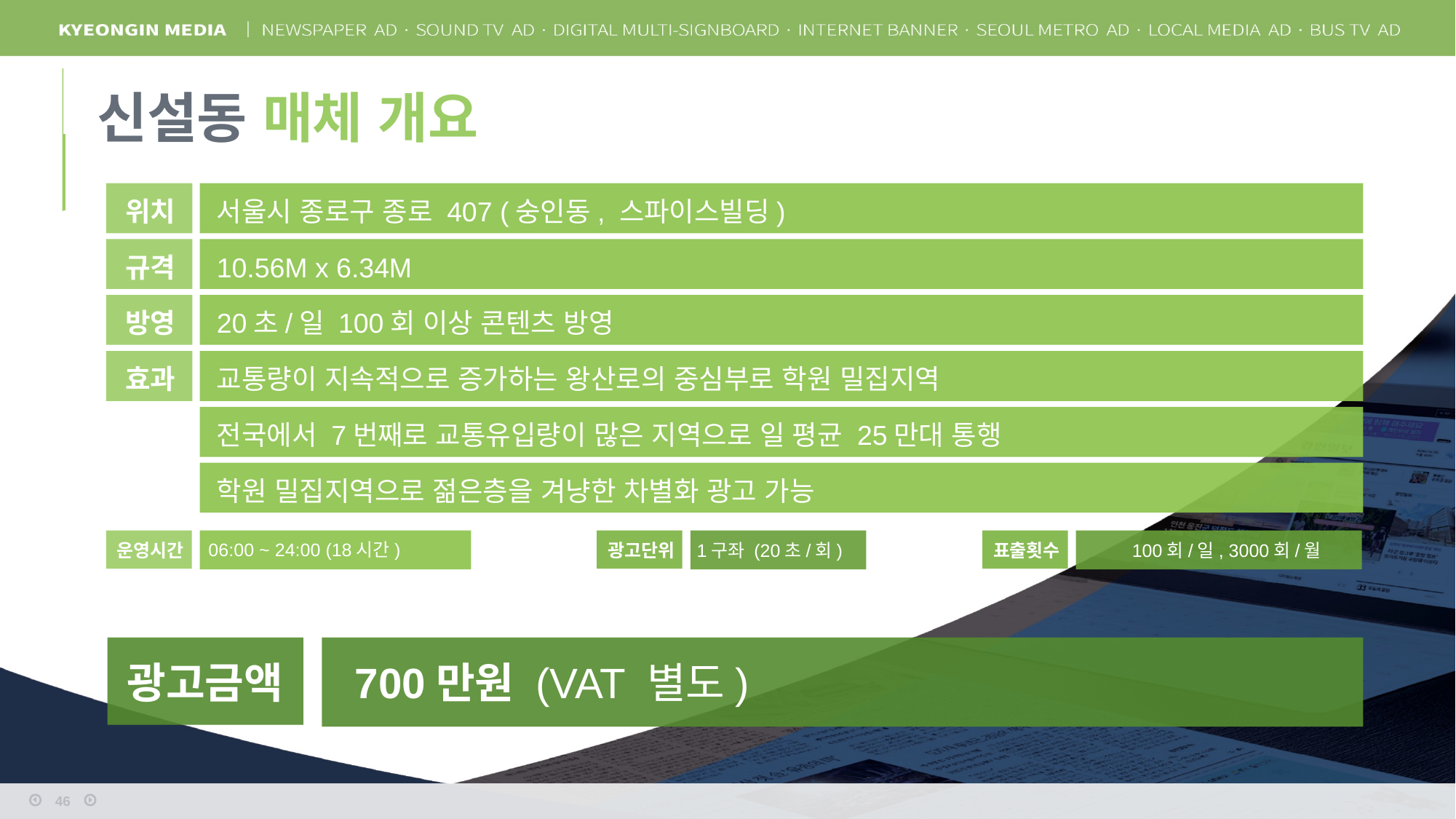

신설동 매체 개요

위치
서울시 종로구 종로 407 (숭인동, 스파이스빌딩)

규격
10.56M x 6.34M

방영
20초/일 100회 이상 콘텐츠 방영

효과
교통량이 지속적으로 증가하는 왕산로의 중심부로 학원 밀집지역

전국에서 7번째로 교통유입량이 많은 지역으로 일 평균 25만대 통행

학원 밀집지역으로 젊은층을 겨냥한 차별화 광고 가능

06:00 ~ 24:00 (18시간)
운영시간
광고단위
1구좌 (20초/회)
표출횟수
100회/일, 3000회/월

광고금액
700만원 (VAT 별도)

46